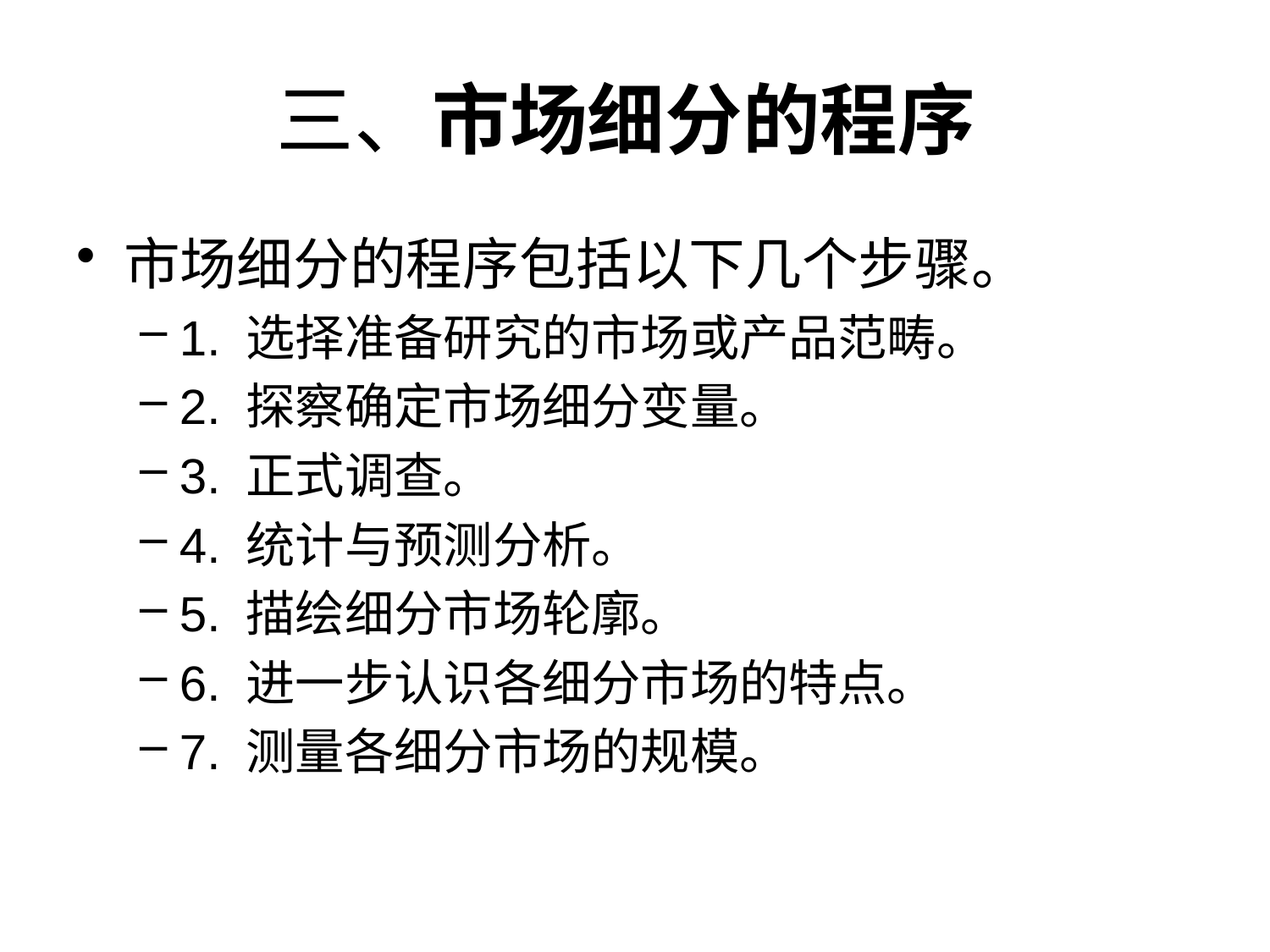

# 三、市场细分的程序
市场细分的程序包括以下几个步骤。
1. 选择准备研究的市场或产品范畴。
2. 探察确定市场细分变量。
3. 正式调查。
4. 统计与预测分析。
5. 描绘细分市场轮廓。
6. 进一步认识各细分市场的特点。
7. 测量各细分市场的规模。